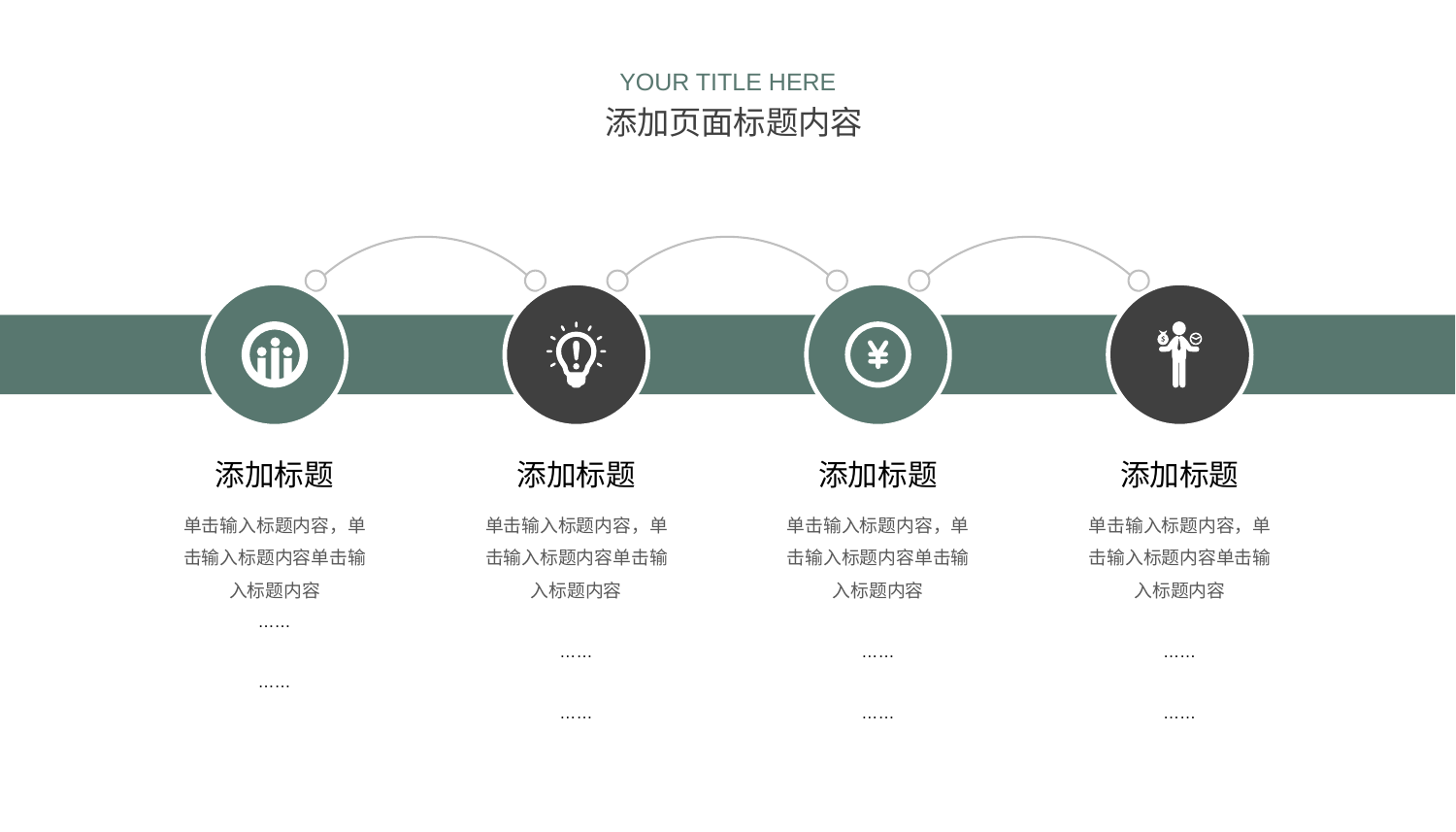

YOUR TITLE HERE
添加页面标题内容

添加标题
单击输入标题内容，单击输入标题内容单击输入标题内容
……

……

添加标题
单击输入标题内容，单击输入标题内容单击输入标题内容

……

……

添加标题
单击输入标题内容，单击输入标题内容单击输入标题内容

……

……

添加标题
单击输入标题内容，单击输入标题内容单击输入标题内容

……

……